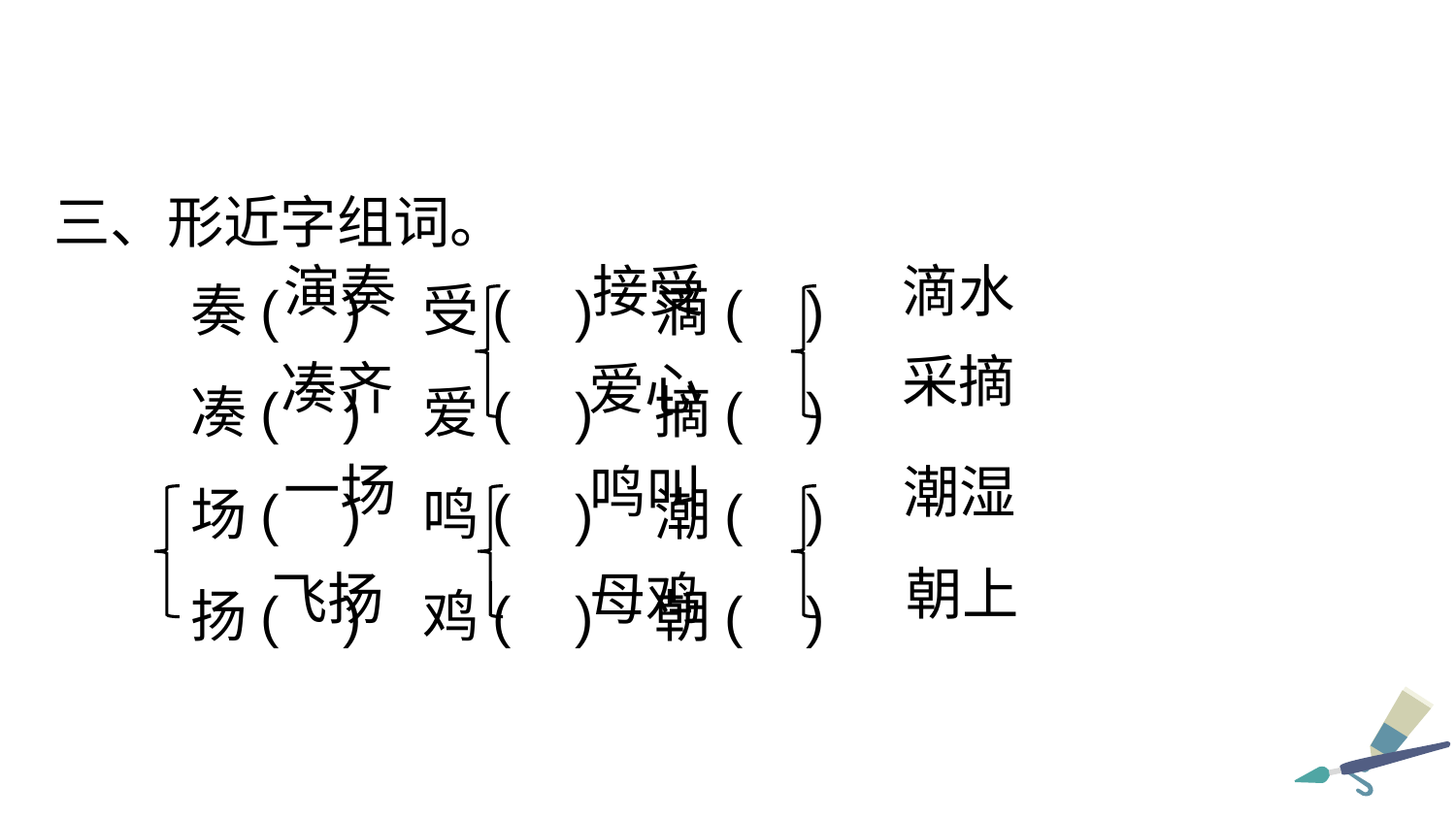

三、形近字组词。
奏(    )   受(    )   滴(    )
凑(    )   爱(    )   摘(    )
场(    )   鸣(    )   潮(    )
扬(    )   鸡(    )   朝(    )
演奏
接受
滴水

采摘
凑齐
爱心
一场
潮湿
鸣叫

朝上
母鸡
飞扬